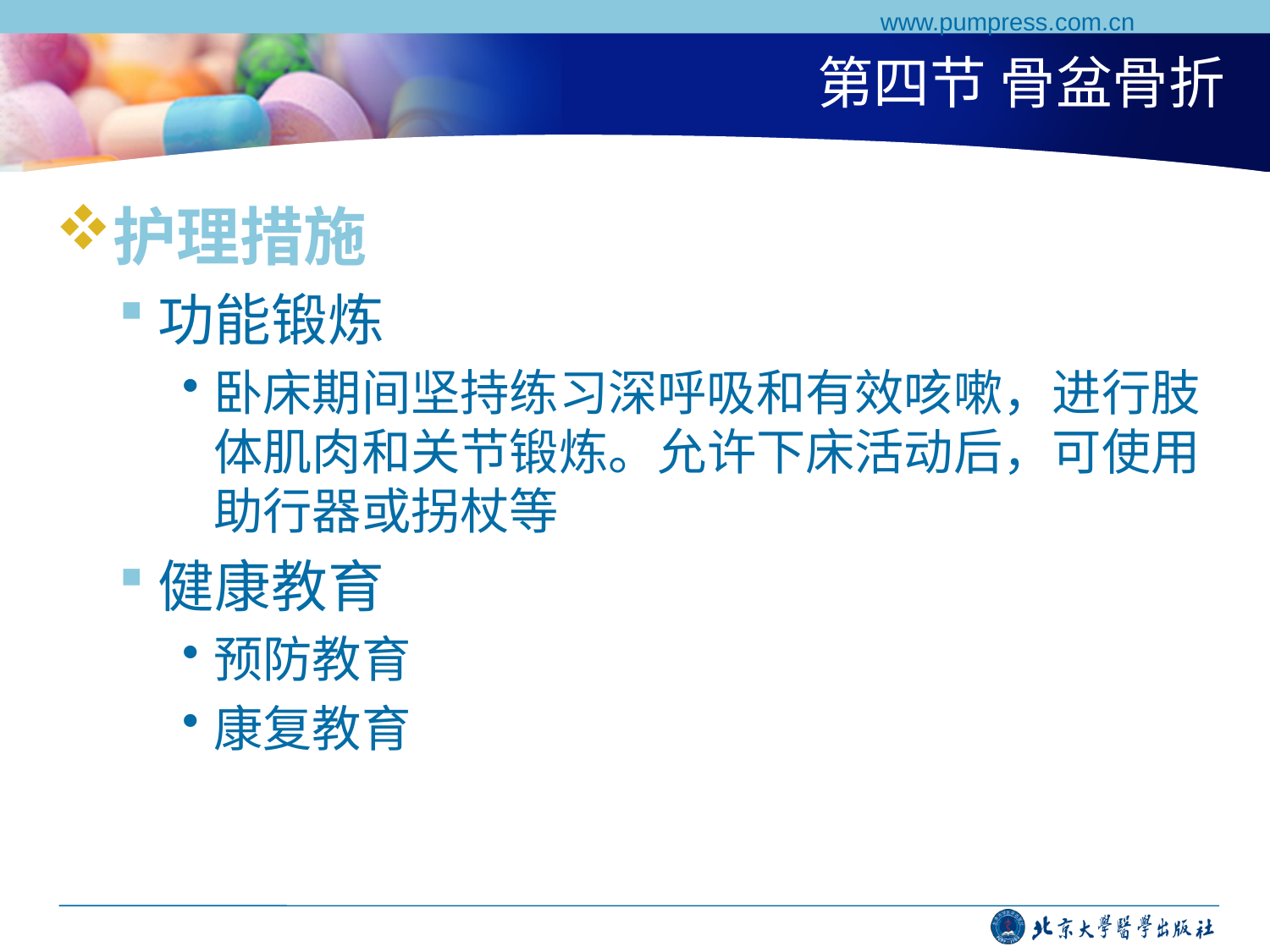

www.pumpress.com.cn
# 第四节 骨盆骨折
护理措施
功能锻炼
卧床期间坚持练习深呼吸和有效咳嗽，进行肢体肌肉和关节锻炼。允许下床活动后，可使用助行器或拐杖等
健康教育
预防教育
康复教育